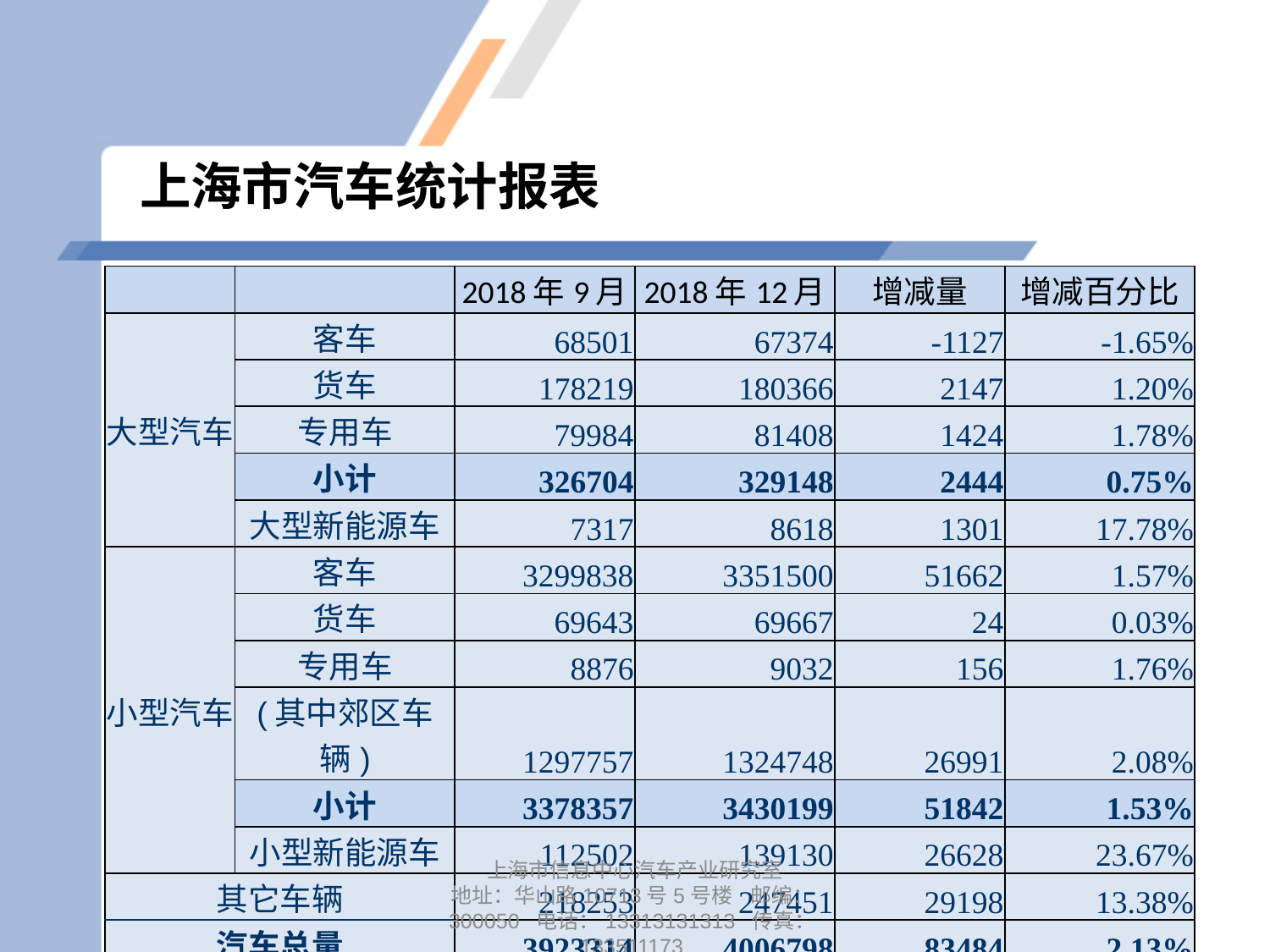

# 上海市汽车统计报表
|  |  | 2018年9月 | 2018年12月 | 增减量 | 增减百分比 |
| --- | --- | --- | --- | --- | --- |
| 大型汽车 | 客车 | 68501 | 67374 | -1127 | -1.65% |
|  | 货车 | 178219 | 180366 | 2147 | 1.20% |
|  | 专用车 | 79984 | 81408 | 1424 | 1.78% |
|  | 小计 | 326704 | 329148 | 2444 | 0.75% |
|  | 大型新能源车 | 7317 | 8618 | 1301 | 17.78% |
| 小型汽车 | 客车 | 3299838 | 3351500 | 51662 | 1.57% |
|  | 货车 | 69643 | 69667 | 24 | 0.03% |
|  | 专用车 | 8876 | 9032 | 156 | 1.76% |
|  | (其中郊区车辆) | 1297757 | 1324748 | 26991 | 2.08% |
|  | 小计 | 3378357 | 3430199 | 51842 | 1.53% |
|  | 小型新能源车 | 112502 | 139130 | 26628 | 23.67% |
| 其它车辆 |  | 218253 | 247451 | 29198 | 13.38% |
| 汽车总量 |  | 3923314 | 4006798 | 83484 | 2.13% |

上海市信息中心汽车产业研究室
地址：华山路10713号5号楼    邮编：300050  电话：13313131313  传真：133511173
8